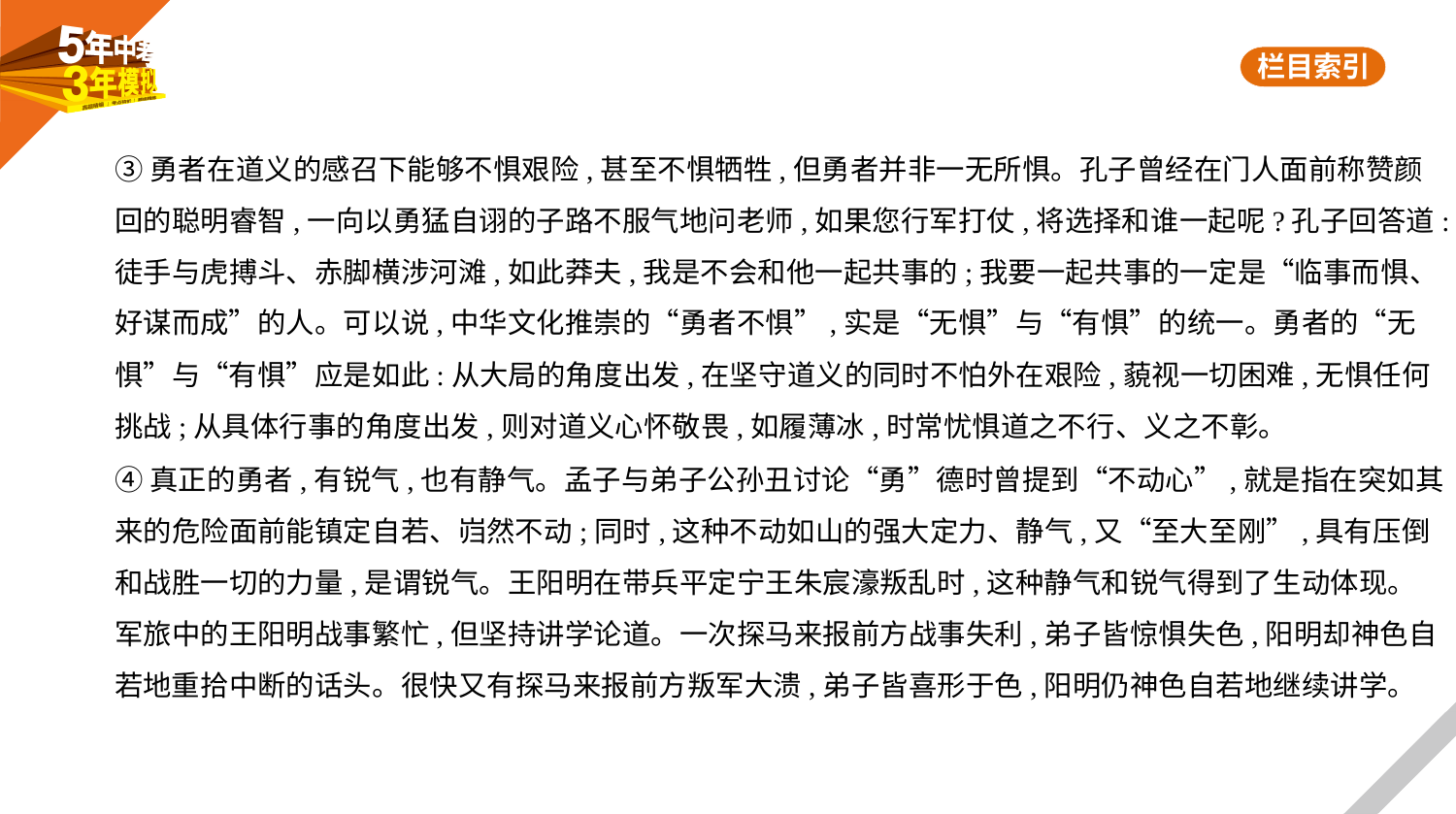

③勇者在道义的感召下能够不惧艰险,甚至不惧牺牲,但勇者并非一无所惧。孔子曾经在门人面前称赞颜
回的聪明睿智,一向以勇猛自诩的子路不服气地问老师,如果您行军打仗,将选择和谁一起呢?孔子回答道:
徒手与虎搏斗、赤脚横涉河滩,如此莽夫,我是不会和他一起共事的;我要一起共事的一定是“临事而惧、
好谋而成”的人。可以说,中华文化推崇的“勇者不惧”,实是“无惧”与“有惧”的统一。勇者的“无
惧”与“有惧”应是如此:从大局的角度出发,在坚守道义的同时不怕外在艰险,藐视一切困难,无惧任何
挑战;从具体行事的角度出发,则对道义心怀敬畏,如履薄冰,时常忧惧道之不行、义之不彰。
④真正的勇者,有锐气,也有静气。孟子与弟子公孙丑讨论“勇”德时曾提到“不动心”,就是指在突如其
来的危险面前能镇定自若、岿然不动;同时,这种不动如山的强大定力、静气,又“至大至刚”,具有压倒
和战胜一切的力量,是谓锐气。王阳明在带兵平定宁王朱宸濠叛乱时,这种静气和锐气得到了生动体现。
军旅中的王阳明战事繁忙,但坚持讲学论道。一次探马来报前方战事失利,弟子皆惊惧失色,阳明却神色自
若地重拾中断的话头。很快又有探马来报前方叛军大溃,弟子皆喜形于色,阳明仍神色自若地继续讲学。